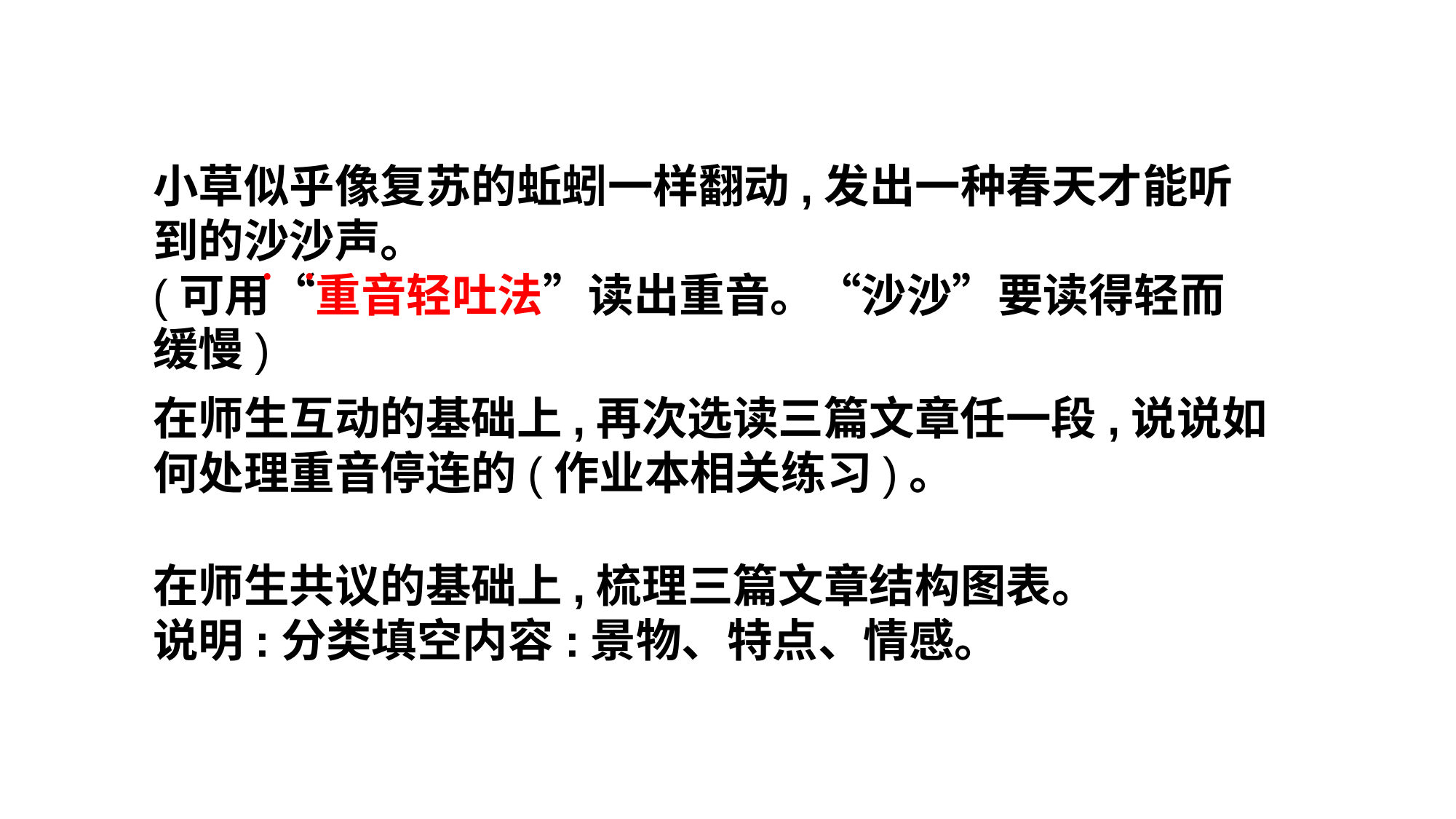

小草似乎像复苏的蚯蚓一样翻动,发出一种春天才能听到的沙沙声。
(可用“重音轻吐法”读出重音。“沙沙”要读得轻而缓慢)
﹒﹒
在师生互动的基础上,再次选读三篇文章任一段,说说如何处理重音停连的(作业本相关练习)。
在师生共议的基础上,梳理三篇文章结构图表。
说明:分类填空内容:景物、特点、情感。